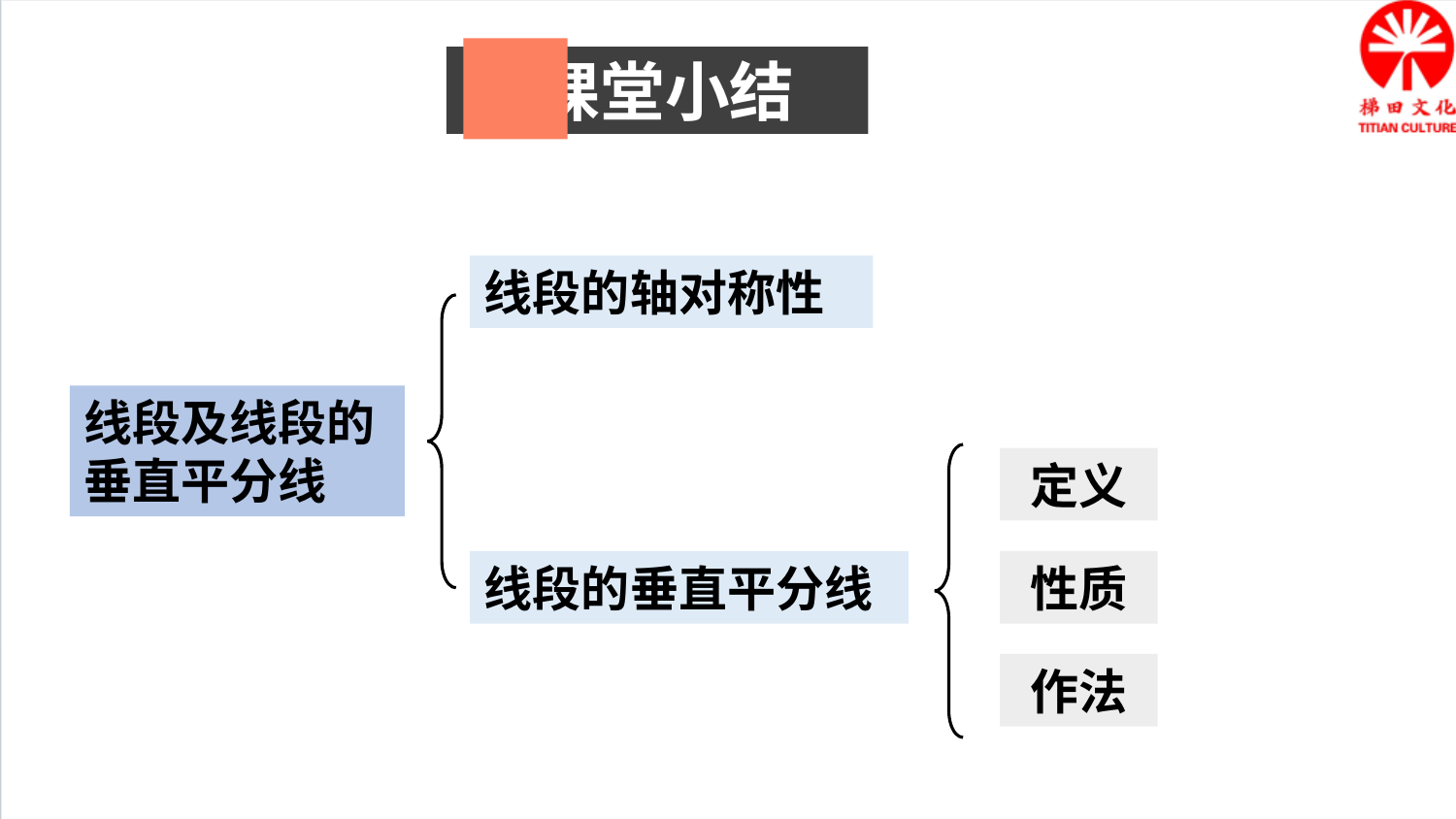

课堂小结
线段的轴对称性

线段及线段的垂直平分线

线段的垂直平分线
定义
性质
作法